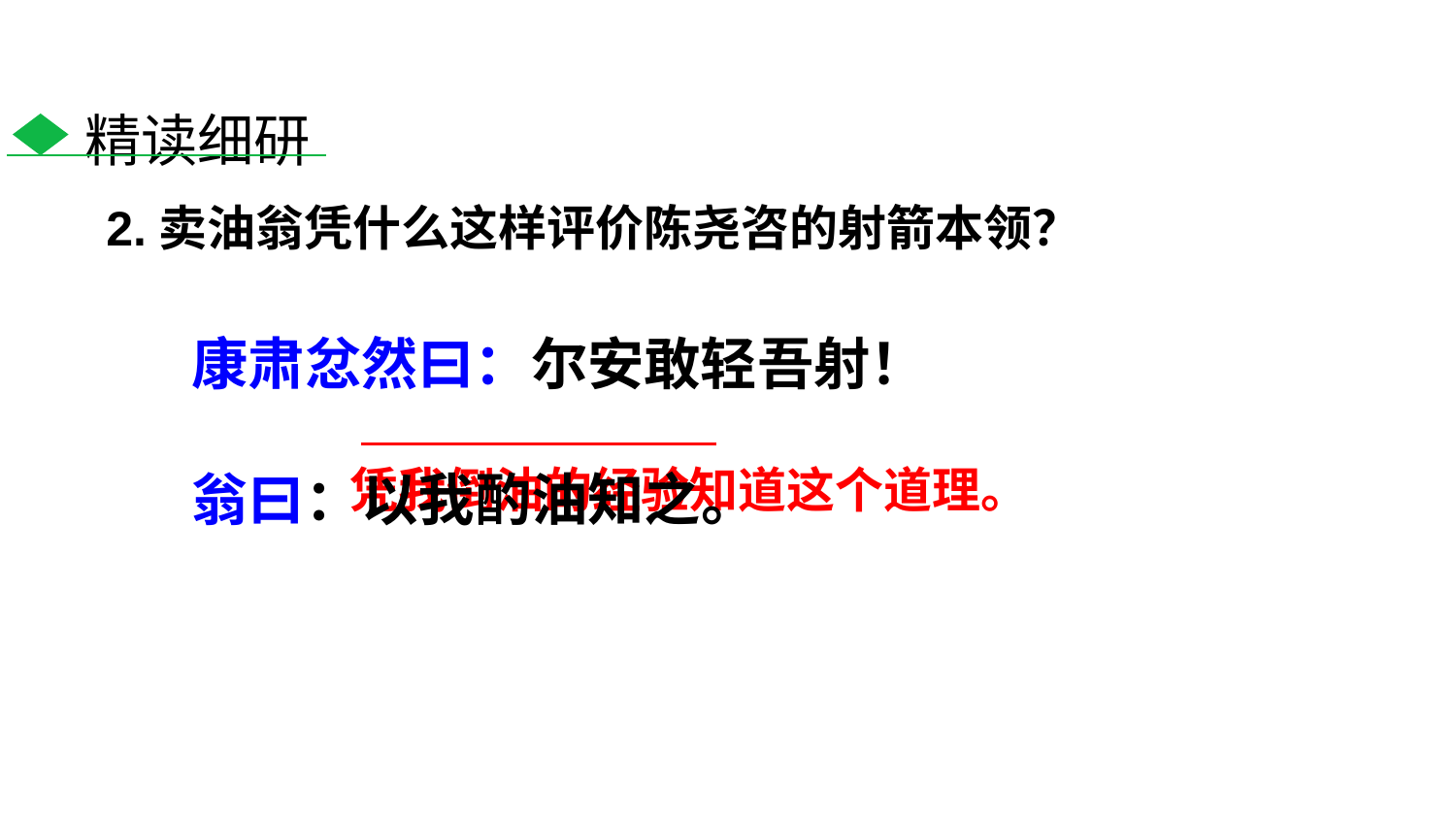

精读细研

2.卖油翁凭什么这样评价陈尧咨的射箭本领？
康肃忿然曰：尔安敢轻吾射！
翁曰：以我酌油知之。
凭我倒油的经验知道这个道理。